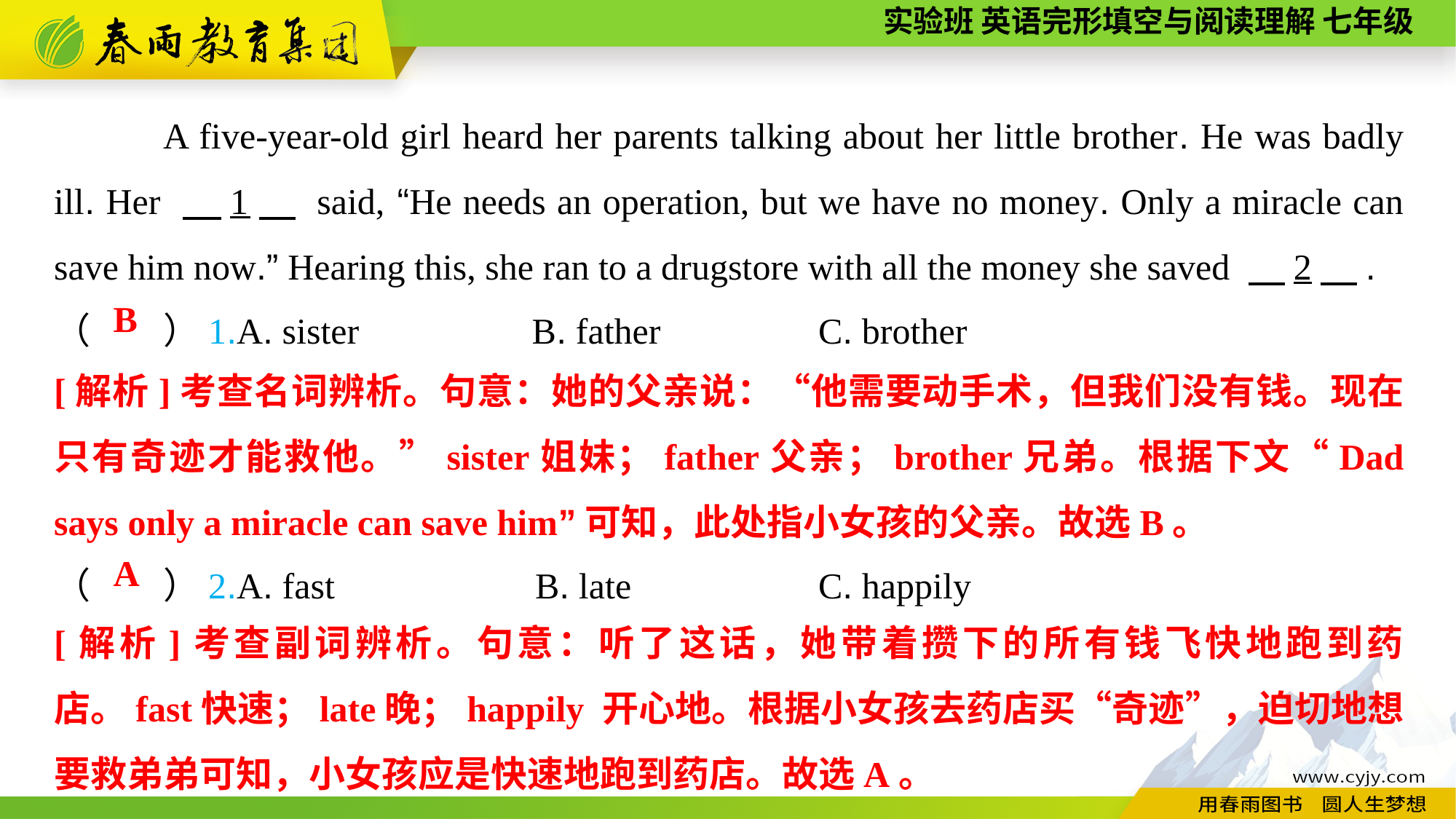

A five-year-old girl heard her parents talking about her little brother. He was badly ill. Her 　1　 said, “He needs an operation, but we have no money. Only a miracle can save him now.” Hearing this, she ran to a drugstore with all the money she saved 　2　.
（　　）1.A. sister                   B. father		C. brother
B
[解析]考查名词辨析。句意：她的父亲说：“他需要动手术，但我们没有钱。现在只有奇迹才能救他。”sister姐妹；father父亲；brother兄弟。根据下文“Dad says only a miracle can save him”可知，此处指小女孩的父亲。故选B。
（　　）2.A. fast                      B. late		C. happily
A
[解析]考查副词辨析。句意：听了这话，她带着攒下的所有钱飞快地跑到药店。fast快速；late晚；happily 开心地。根据小女孩去药店买“奇迹”，迫切地想要救弟弟可知，小女孩应是快速地跑到药店。故选A。